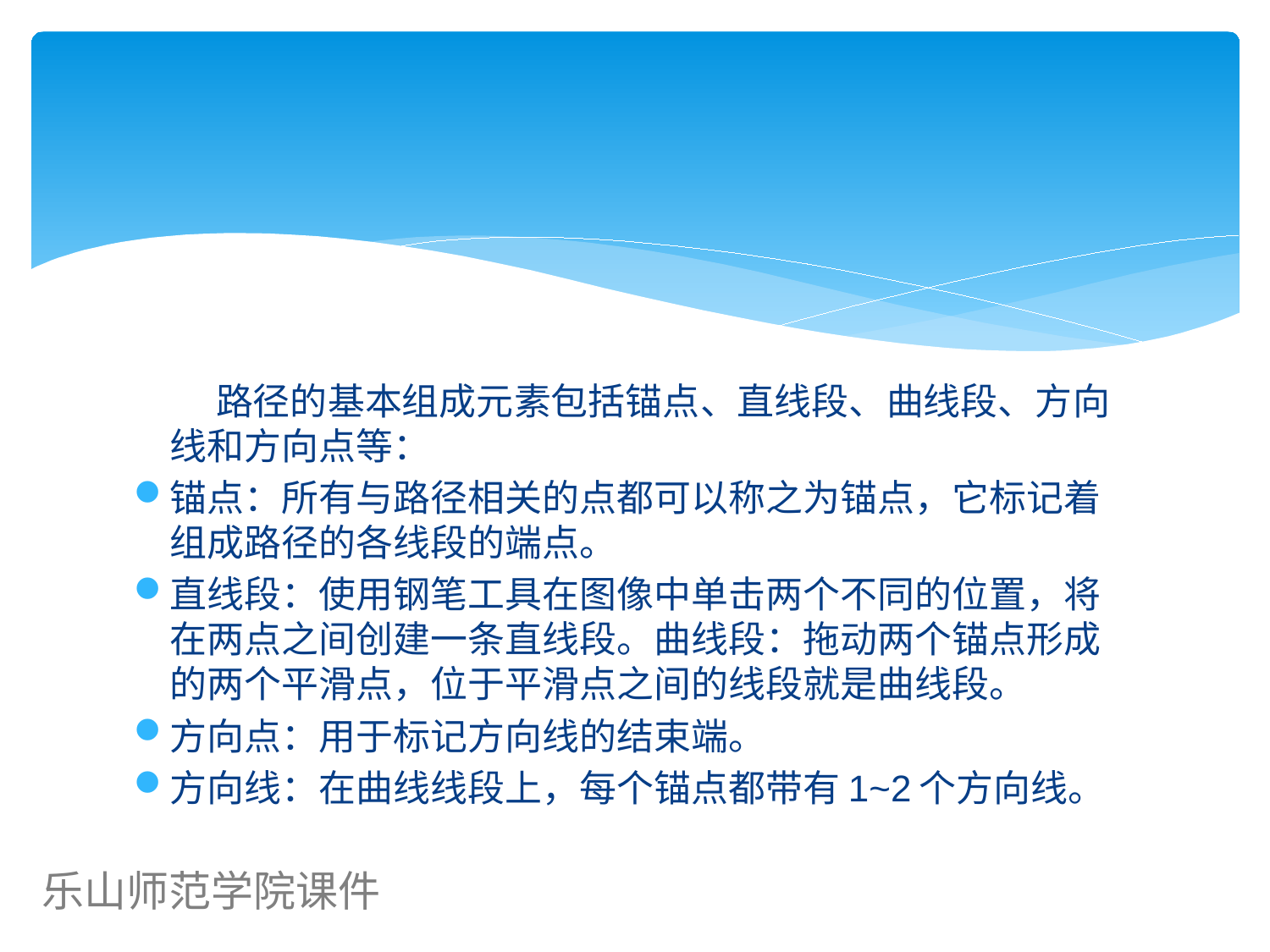

#
         路径的基本组成元素包括锚点、直线段、曲线段、方向线和方向点等：
锚点：所有与路径相关的点都可以称之为锚点，它标记着组成路径的各线段的端点。
直线段：使用钢笔工具在图像中单击两个不同的位置，将在两点之间创建一条直线段。曲线段：拖动两个锚点形成的两个平滑点，位于平滑点之间的线段就是曲线段。
方向点：用于标记方向线的结束端。
方向线：在曲线线段上，每个锚点都带有1~2个方向线。